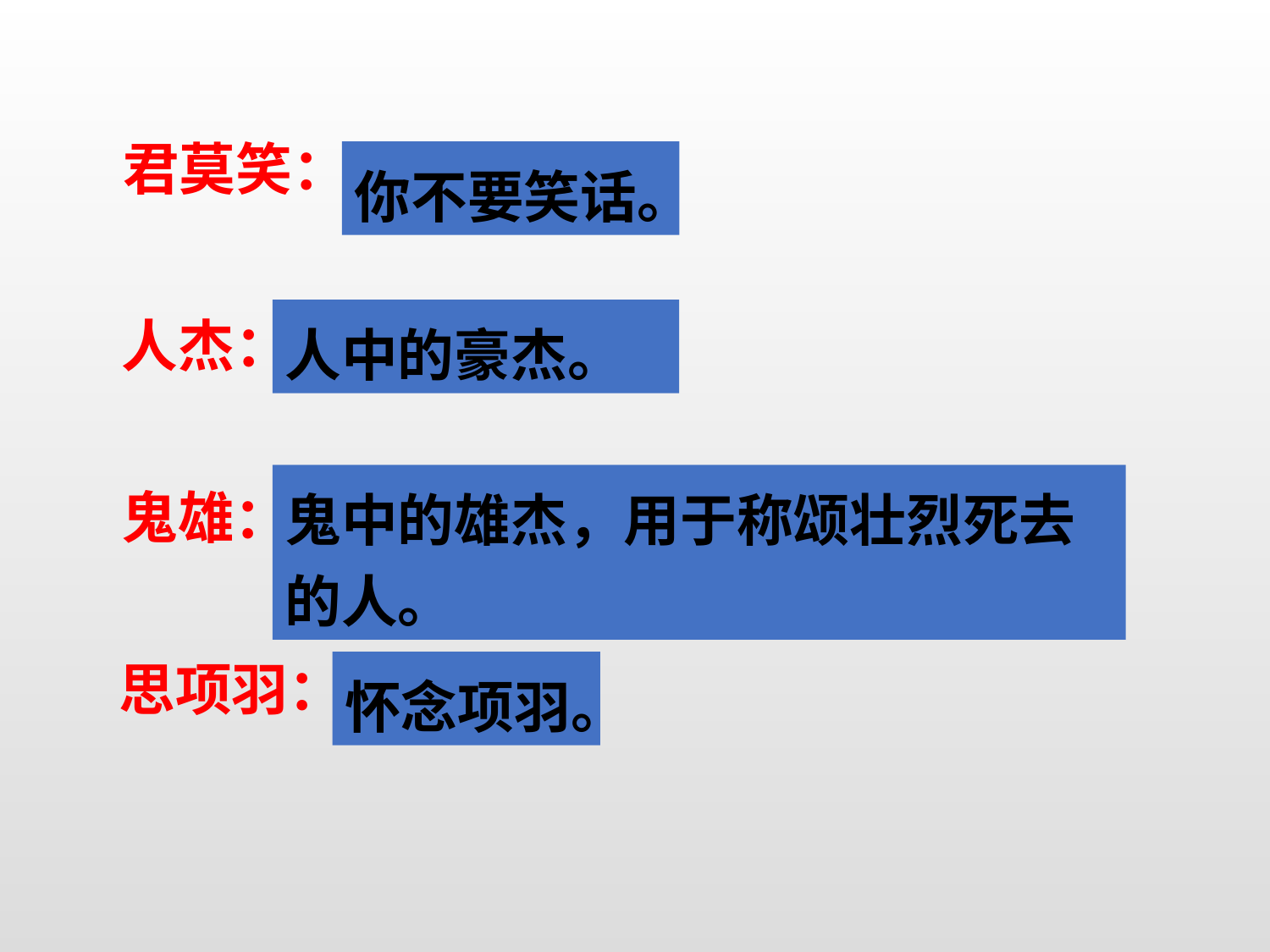

君莫笑：
你不要笑话。
人中的豪杰。
人杰：
鬼中的雄杰，用于称颂壮烈死去的人。
鬼雄：
思项羽：
怀念项羽。